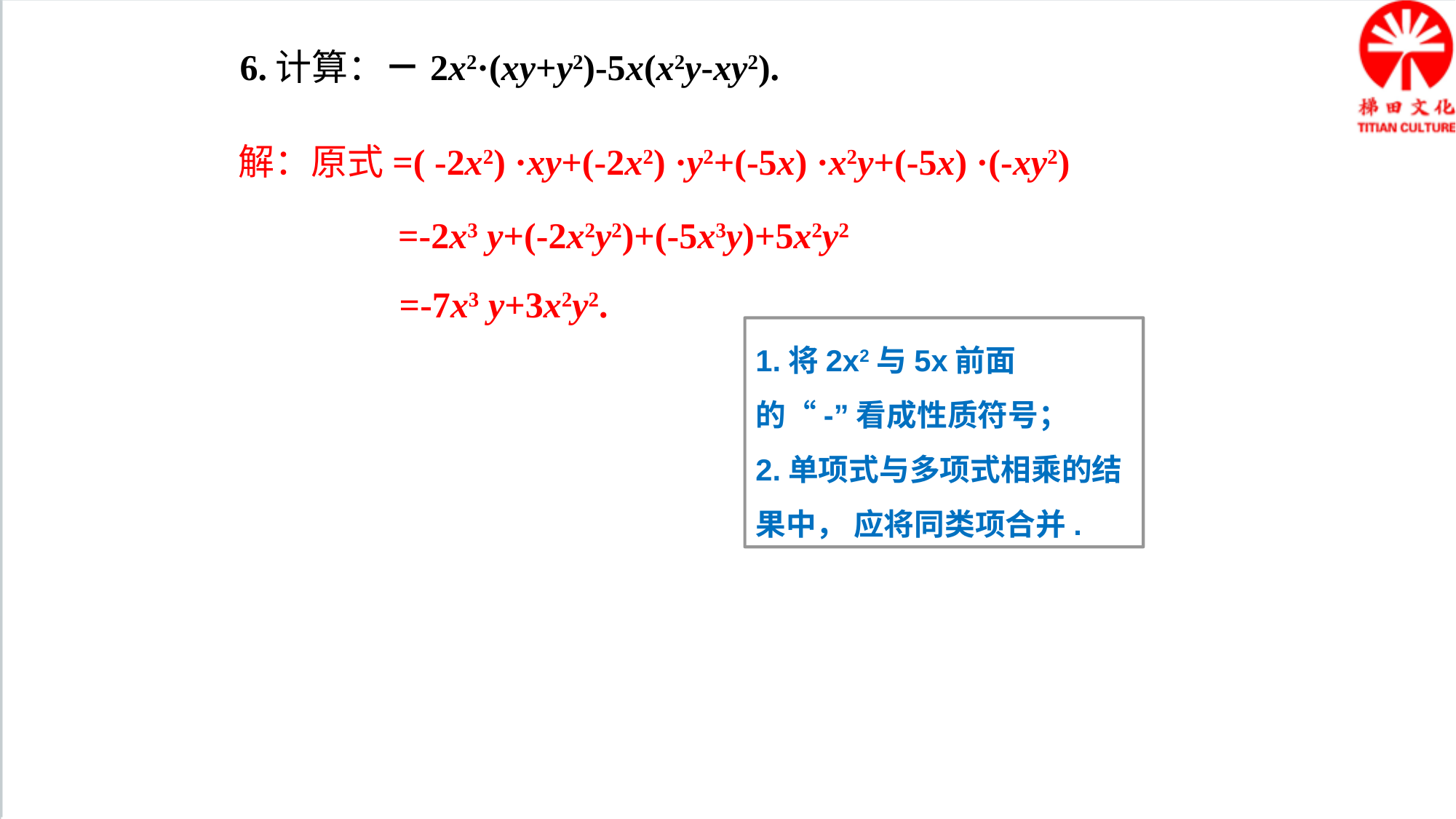

6.计算：－2x2·(xy+y2)-5x(x2y-xy2).
解：原式=( -2x2) ·xy+(-2x2) ·y2+(-5x) ·x2y+(-5x) ·(-xy2)
               =-2x3 y+(-2x2y2)+(-5x3y)+5x2y2
               =-7x3 y+3x2y2.
1.将2x2与5x前面的“-”看成性质符号；
2.单项式与多项式相乘的结果中， 应将同类项合并.